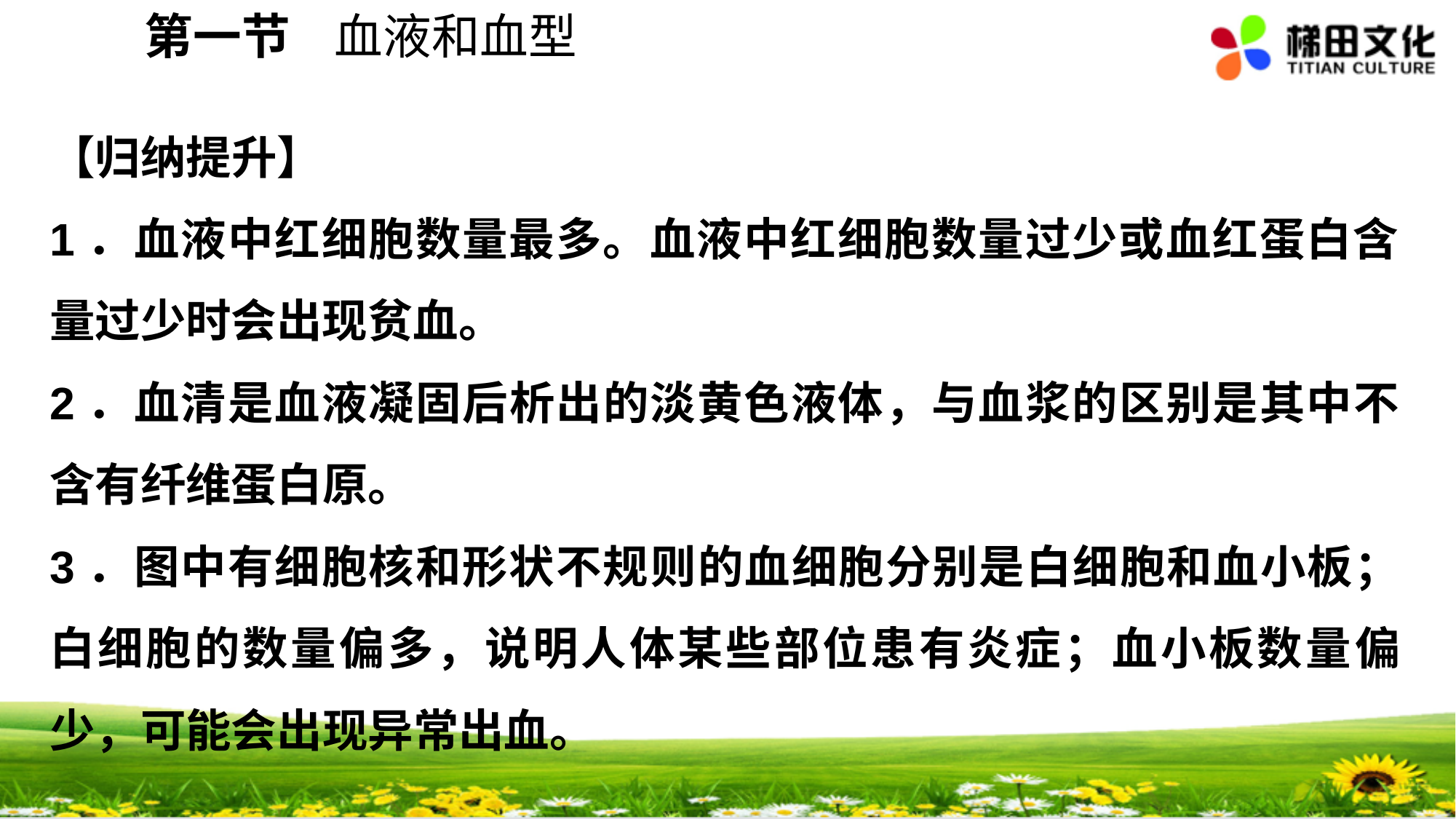

第一节    血液和血型
【归纳提升】
1．血液中红细胞数量最多。血液中红细胞数量过少或血红蛋白含量过少时会出现贫血。
2．血清是血液凝固后析出的淡黄色液体，与血浆的区别是其中不含有纤维蛋白原。
3．图中有细胞核和形状不规则的血细胞分别是白细胞和血小板；白细胞的数量偏多，说明人体某些部位患有炎症；血小板数量偏少，可能会出现异常出血。